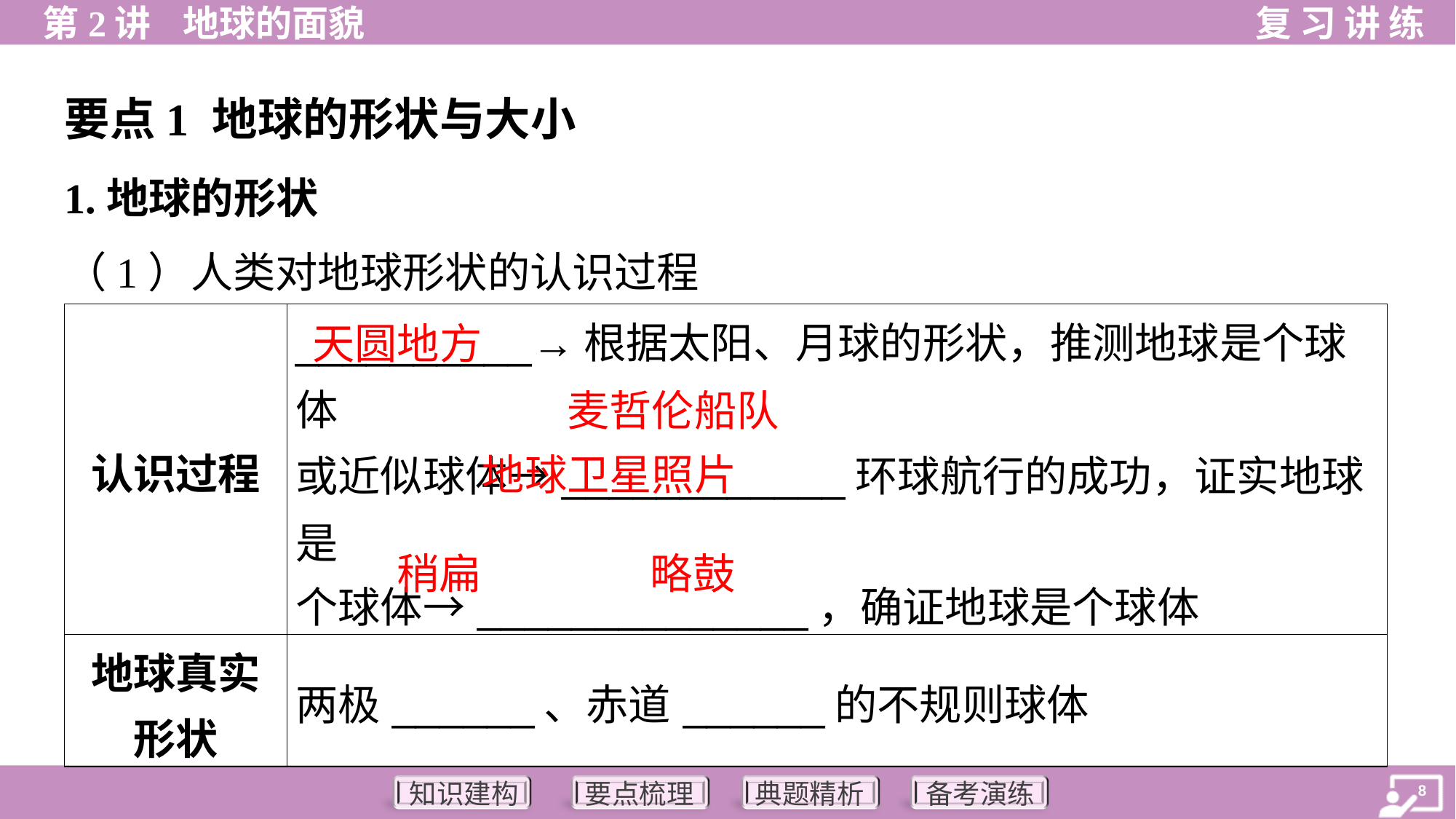

要点1 地球的形状与大小
1.地球的形状
（1）人类对地球形状的认识过程
| 认识过程 | \_\_\_\_\_\_\_\_\_\_→根据太阳、月球的形状，推测地球是个球体 或近似球体→\_\_\_\_\_\_\_\_\_\_\_\_环球航行的成功，证实地球是 个球体→\_\_\_\_\_\_\_\_\_\_\_\_\_\_，确证地球是个球体 |
| --- | --- |
| 地球真实 形状 | 两极\_\_\_\_\_\_、赤道\_\_\_\_\_\_的不规则球体 |
天圆地方
麦哲伦船队
地球卫星照片
稍扁
略鼓